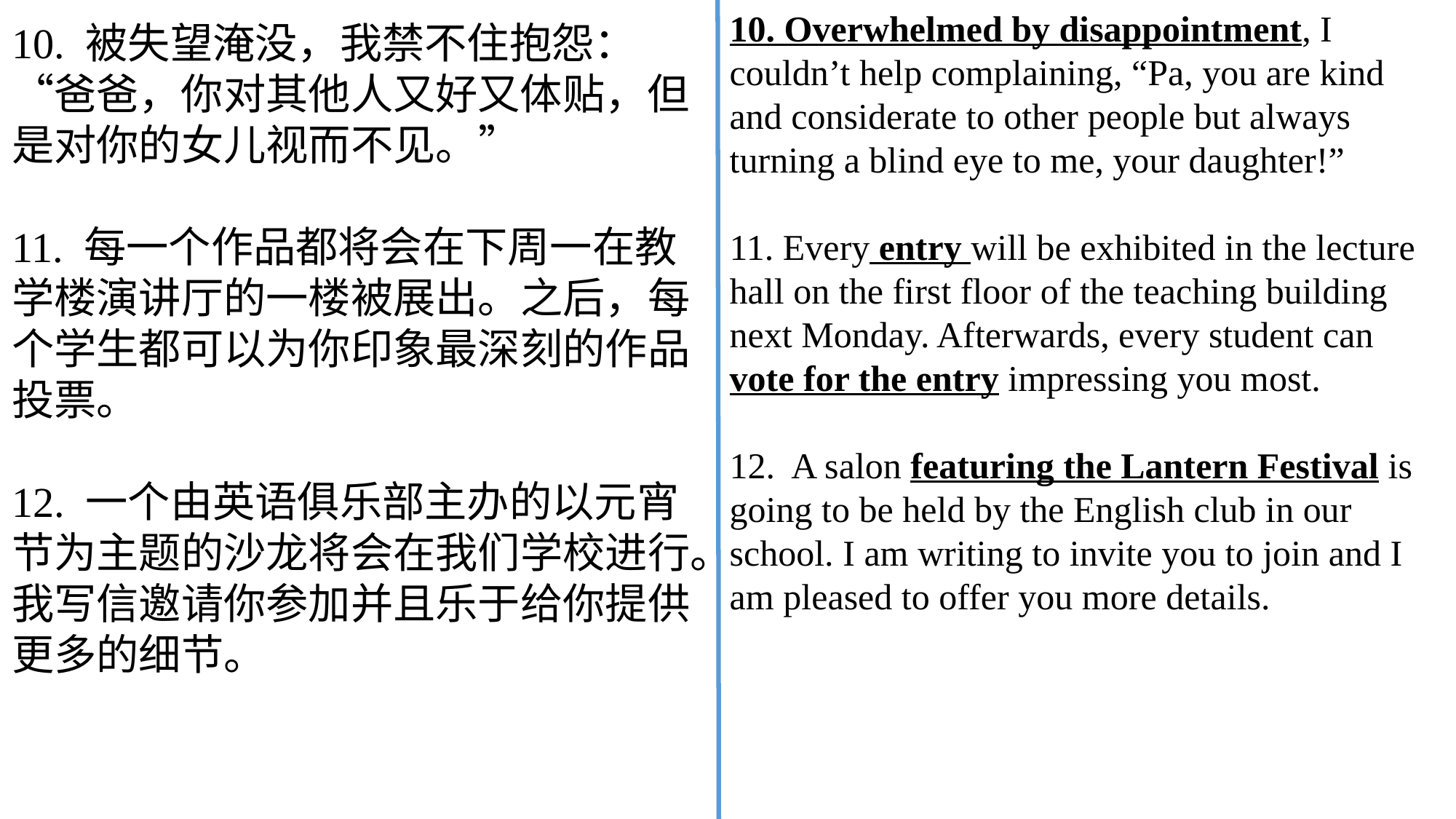

10. Overwhelmed by disappointment, I couldn’t help complaining, “Pa, you are kind and considerate to other people but always turning a blind eye to me, your daughter!”

11. Every entry will be exhibited in the lecture hall on the first floor of the teaching building next Monday. Afterwards, every student can vote for the entry impressing you most.

12.  A salon featuring the Lantern Festival is
going to be held by the English club in our school. I am writing to invite you to join and I am pleased to offer you more details.
10. 被失望淹没，我禁不住抱怨：“爸爸，你对其他人又好又体贴，但是对你的女儿视而不见。”

11. 每一个作品都将会在下周一在教学楼演讲厅的一楼被展出。之后，每个学生都可以为你印象最深刻的作品投票。

12. 一个由英语俱乐部主办的以元宵节为主题的沙龙将会在我们学校进行。我写信邀请你参加并且乐于给你提供更多的细节。